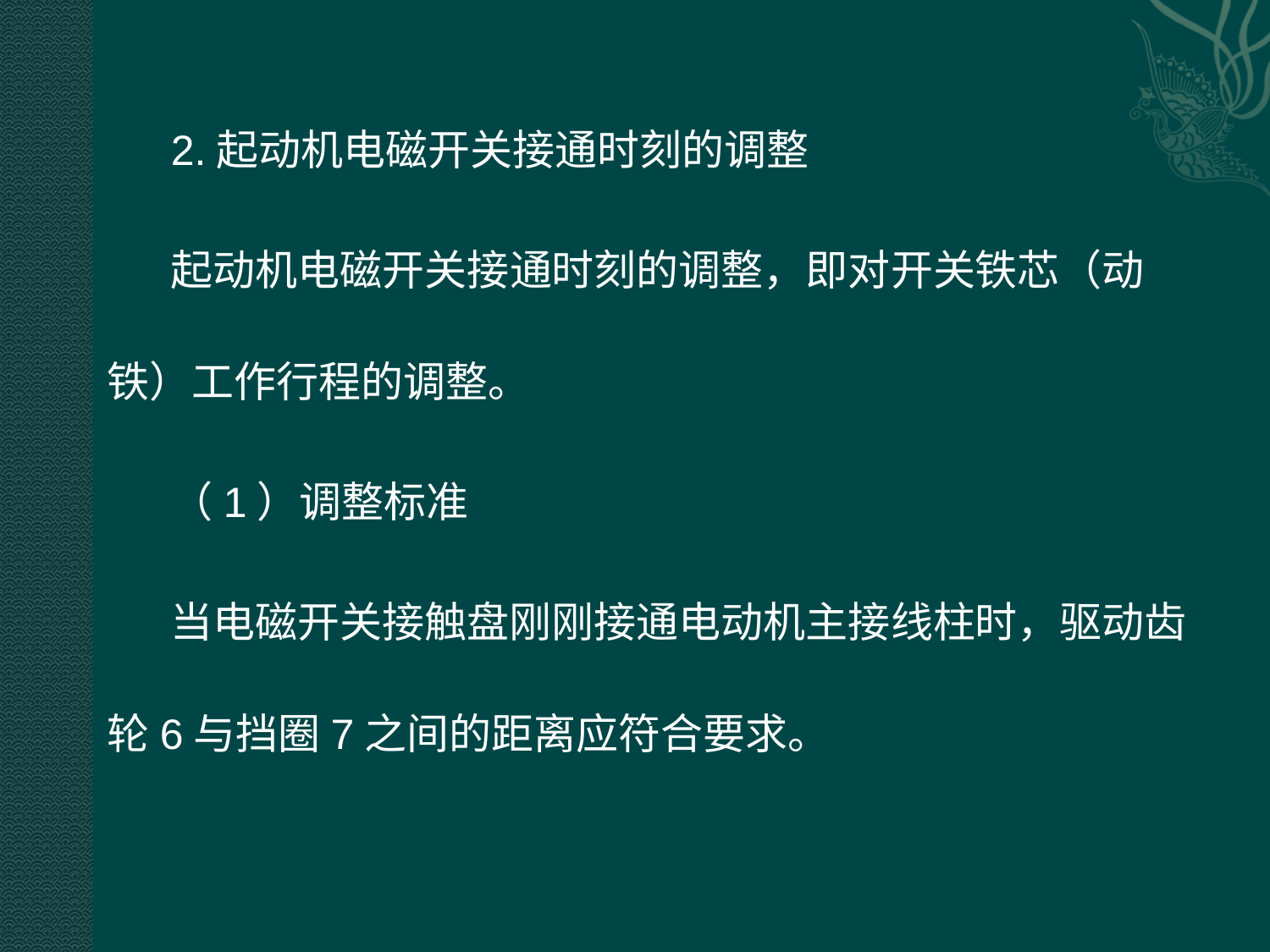

2.起动机电磁开关接通时刻的调整
起动机电磁开关接通时刻的调整，即对开关铁芯（动铁）工作行程的调整。
（1）调整标准
当电磁开关接触盘刚刚接通电动机主接线柱时，驱动齿轮6与挡圈7之间的距离应符合要求。